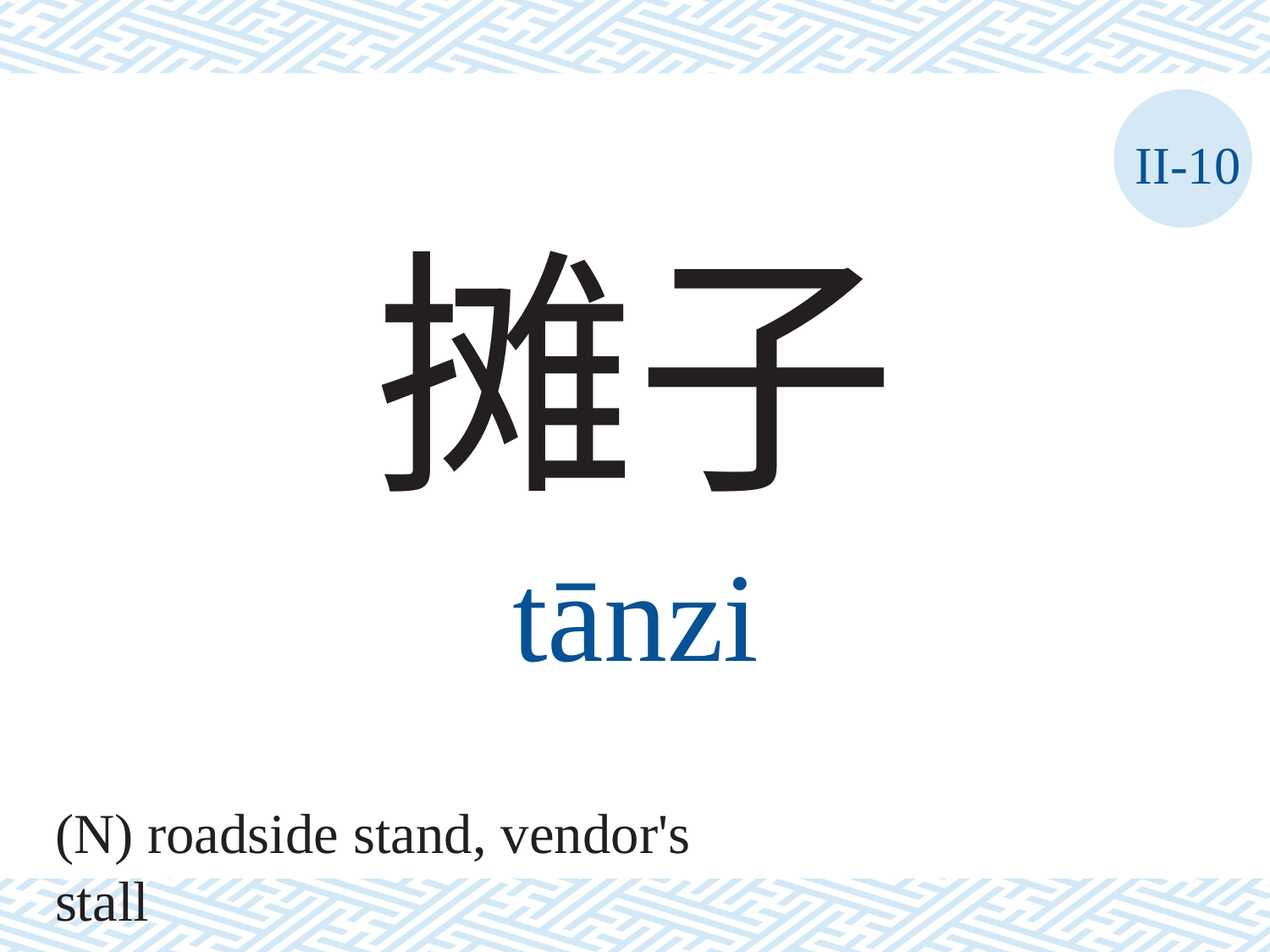

II-10
摊子
tānzi
(N) roadside stand, vendor's stall